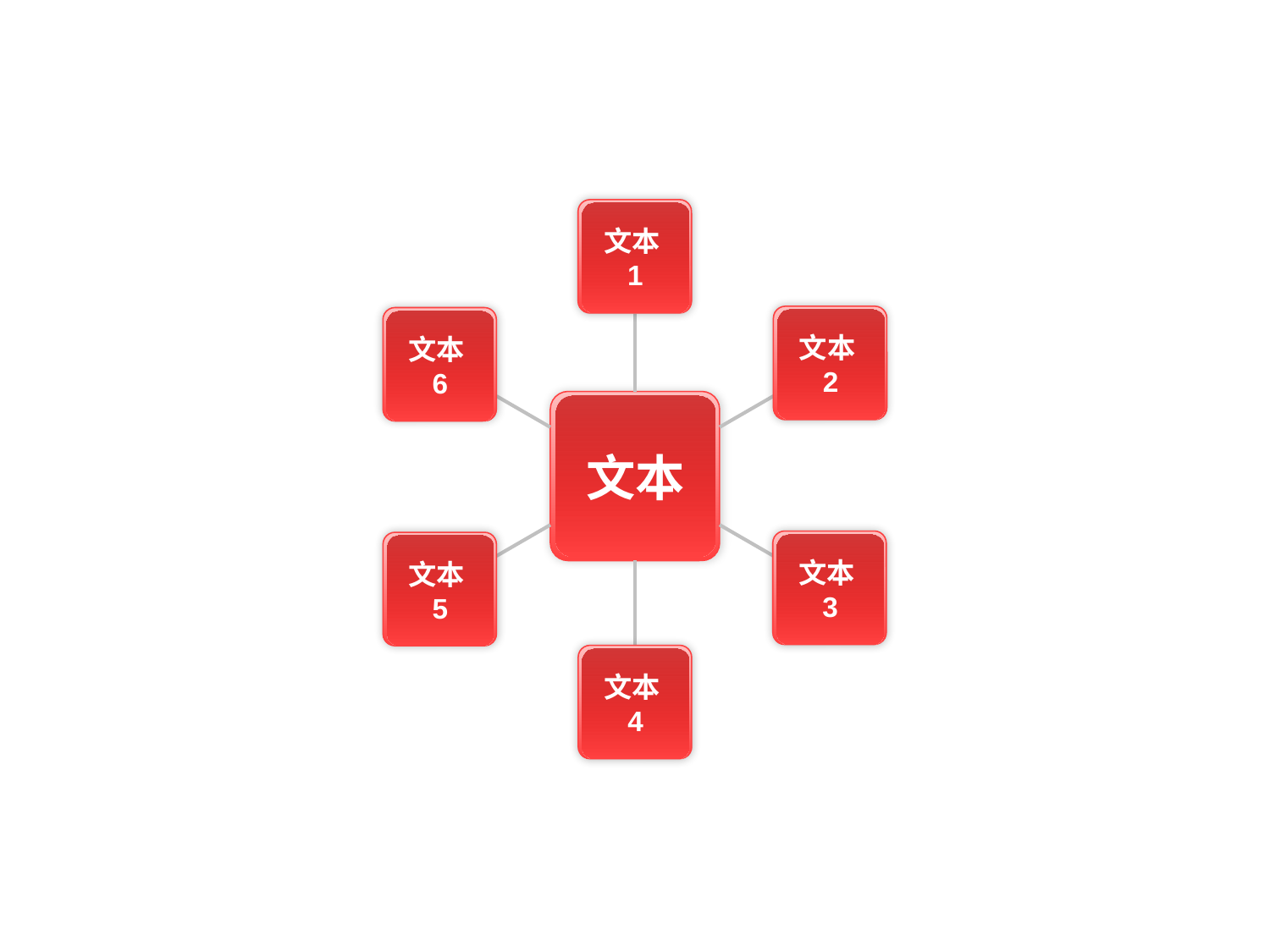

文本1

文本1

文本2

文本2

文本6

文本6

文本

文本3

文本3

文本5

文本5

文本4

文本4